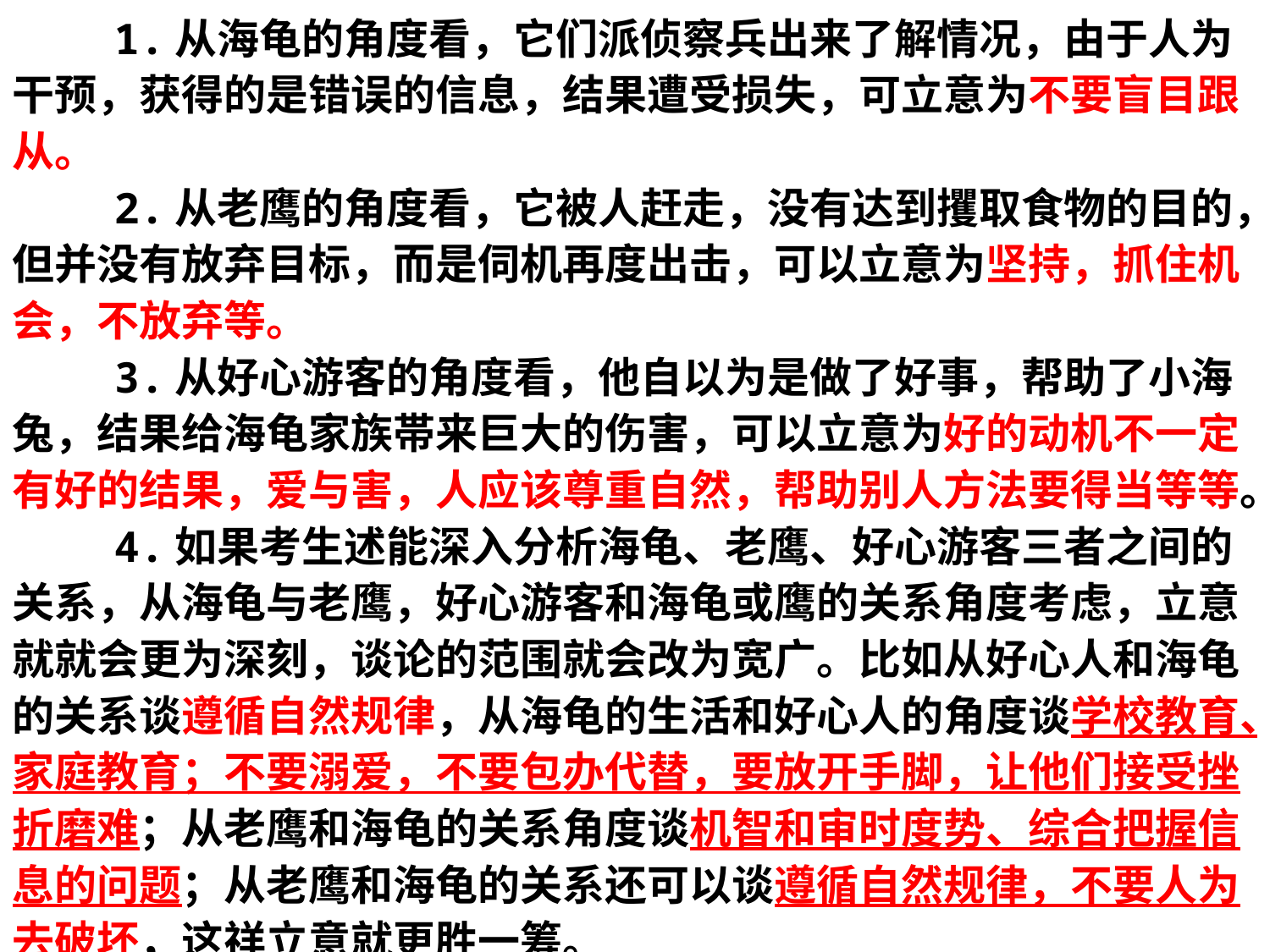

1.从海龟的角度看，它们派侦察兵出来了解情况，由于人为干预，获得的是错误的信息，结果遭受损失，可立意为不要盲目跟从。
    2.从老鹰的角度看，它被人赶走，没有达到攫取食物的目的，但并没有放弃目标，而是伺机再度出击，可以立意为坚持，抓住机会，不放弃等。
    3.从好心游客的角度看，他自以为是做了好事，帮助了小海兔，结果给海龟家族帯来巨大的伤害，可以立意为好的动机不一定有好的结果，爱与害，人应该尊重自然，帮助别人方法要得当等等。
    4.如果考生述能深入分析海龟、老鹰、好心游客三者之间的关系，从海龟与老鹰，好心游客和海龟或鹰的关系角度考虑，立意就就会更为深刻，谈论的范围就会改为宽广。比如从好心人和海龟的关系谈遵循自然规律，从海龟的生活和好心人的角度谈学校教育、家庭教育；不要溺爱，不要包办代替，要放开手脚，让他们接受挫折磨难；从老鹰和海龟的关系角度谈机智和审时度势、综合把握信息的问题；从老鹰和海龟的关系还可以谈遵循自然规律，不要人为去破坏，这祥立意就更胜一筹。